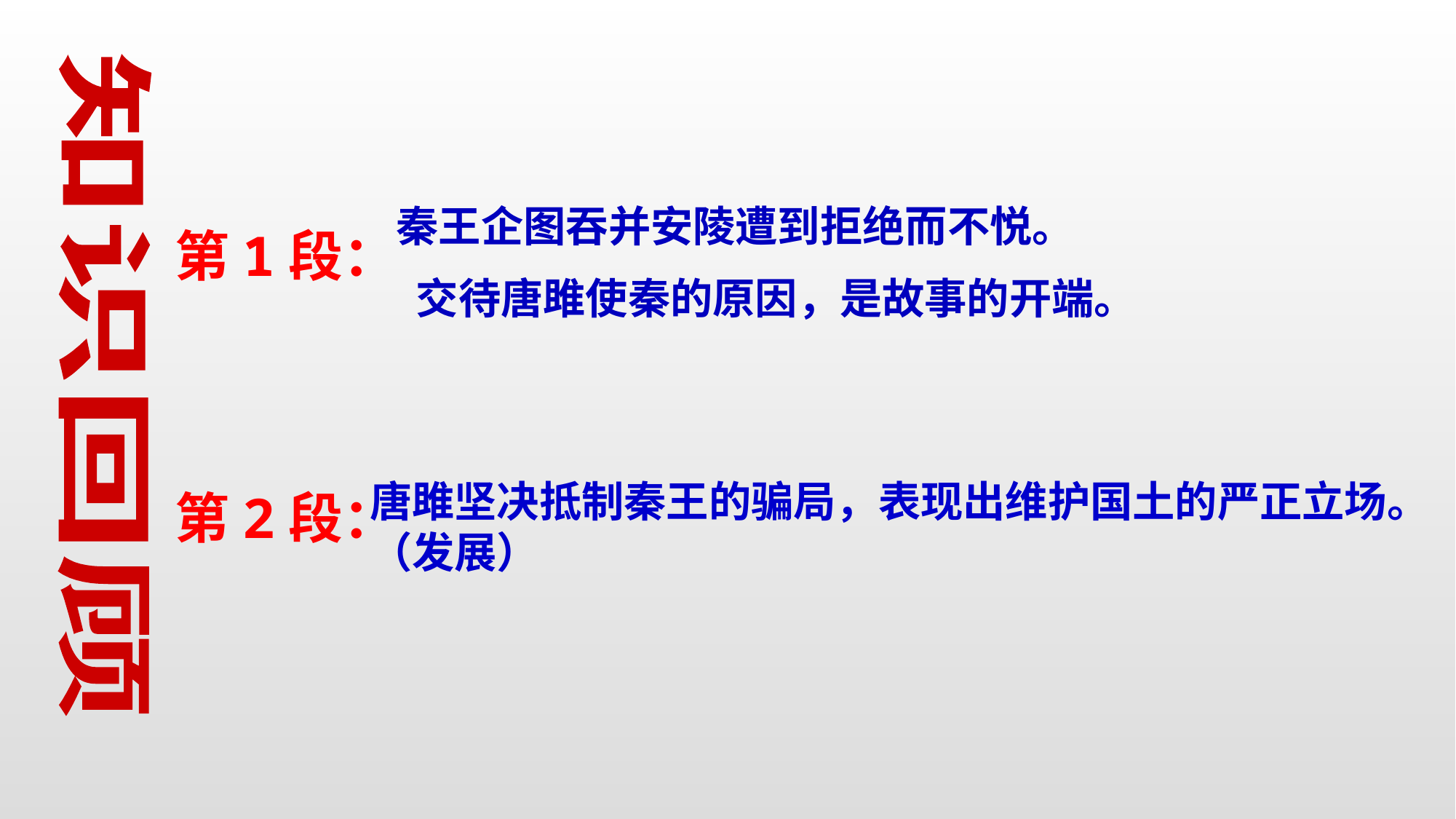

第1段：

第2段：
秦王企图吞并安陵遭到拒绝而不悦。
 交待唐雎使秦的原因，是故事的开端。

知识回顾
唐雎坚决抵制秦王的骗局，表现出维护国土的严正立场。（发展）